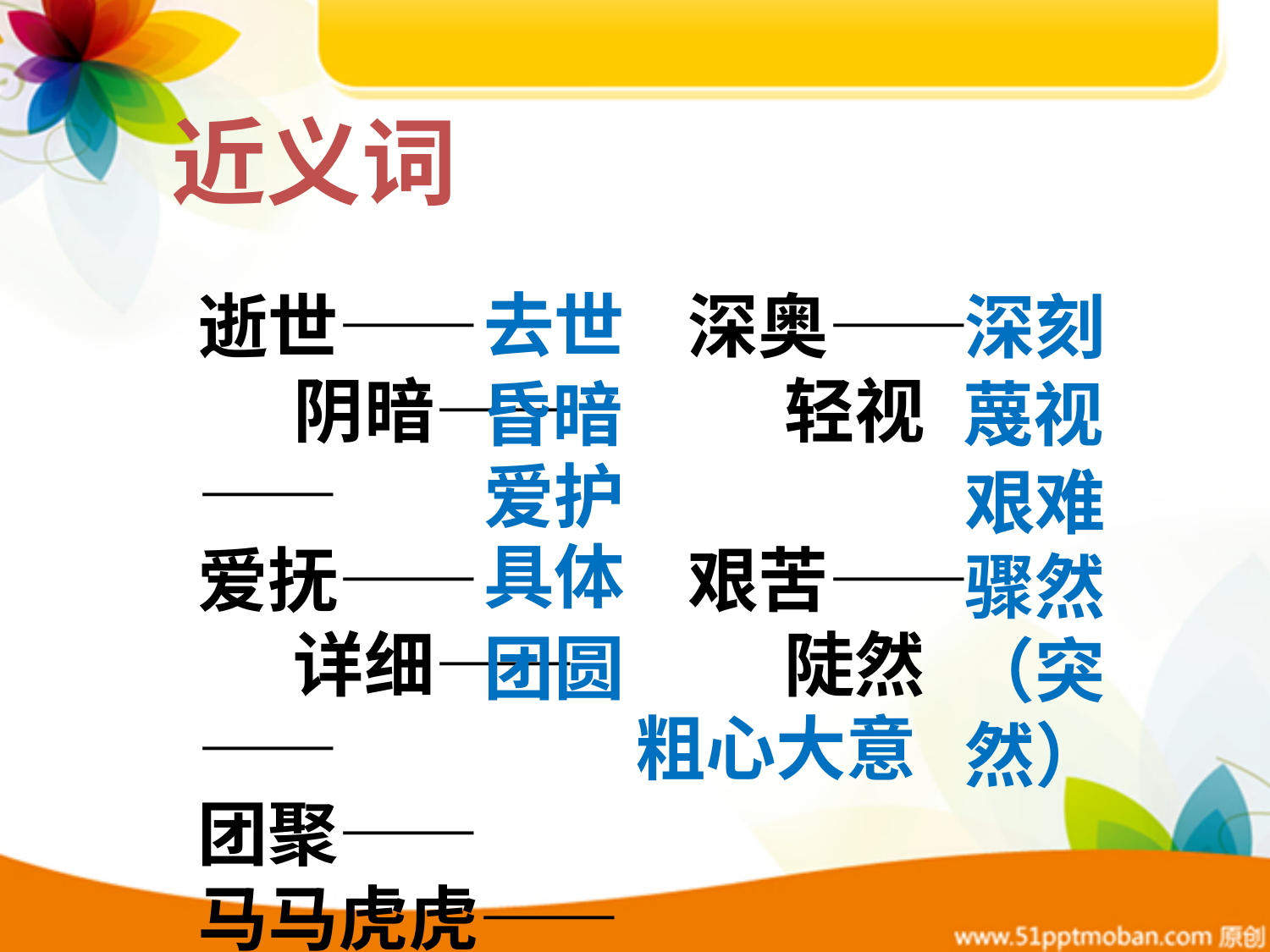

近义词
去世
逝世——             深奥——           阴暗——             轻视——
爱抚——             艰苦——           详细——             陡然——
团聚——
马马虎虎——
深刻
昏暗
蔑视
爱护
艰难
具体
骤然
（突然）
团圆
粗心大意